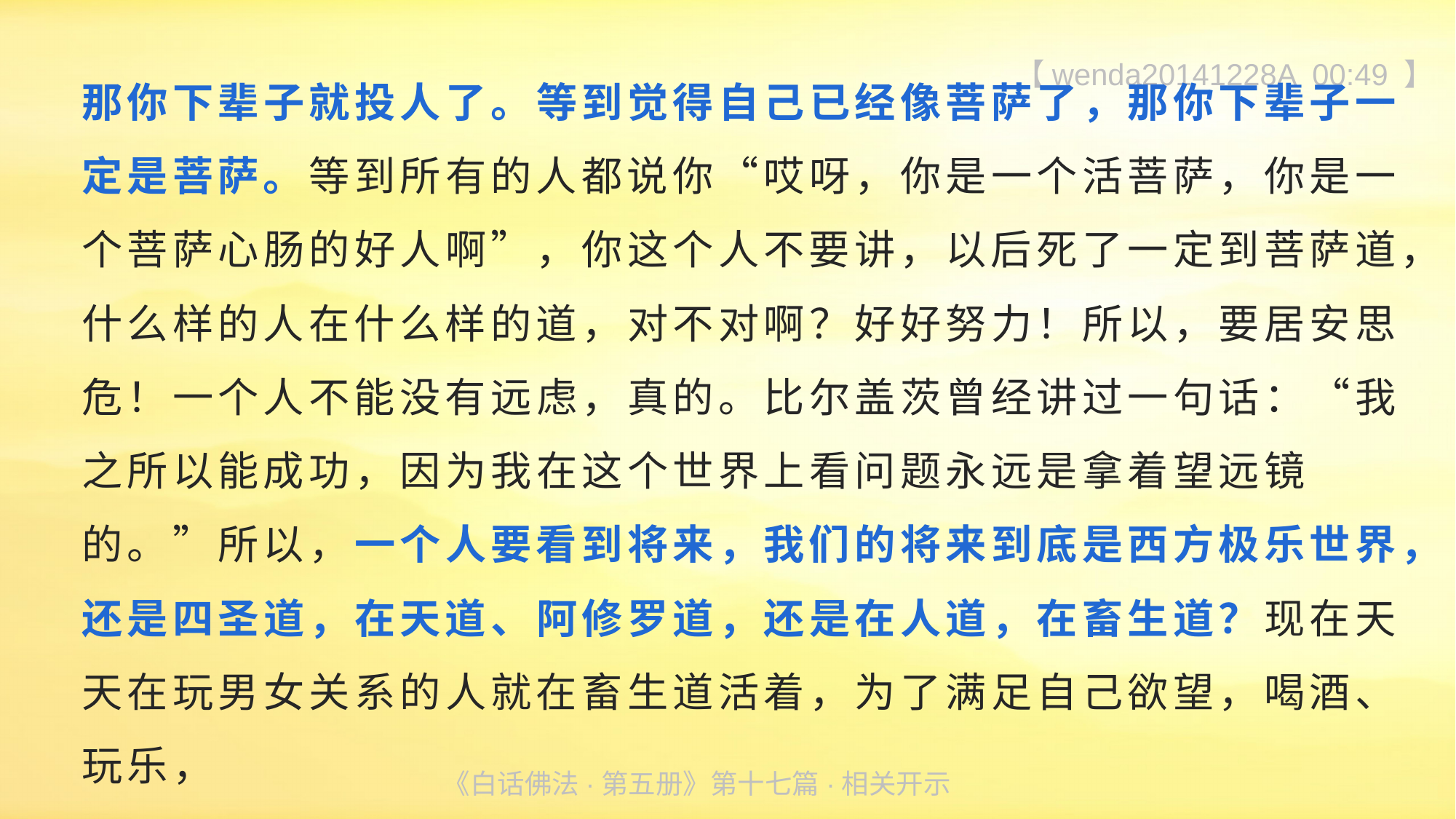

【wenda20141228A  00:49 】
那你下辈子就投人了。等到觉得自己已经像菩萨了，那你下辈子一定是菩萨。等到所有的人都说你“哎呀，你是一个活菩萨，你是一个菩萨心肠的好人啊”，你这个人不要讲，以后死了一定到菩萨道，什么样的人在什么样的道，对不对啊？好好努力！所以，要居安思危！一个人不能没有远虑，真的。比尔盖茨曾经讲过一句话：“我之所以能成功，因为我在这个世界上看问题永远是拿着望远镜的。”所以，一个人要看到将来，我们的将来到底是西方极乐世界，还是四圣道，在天道、阿修罗道，还是在人道，在畜生道？现在天天在玩男女关系的人就在畜生道活着，为了满足自己欲望，喝酒、玩乐，
《白话佛法·第五册》第十七篇·相关开示